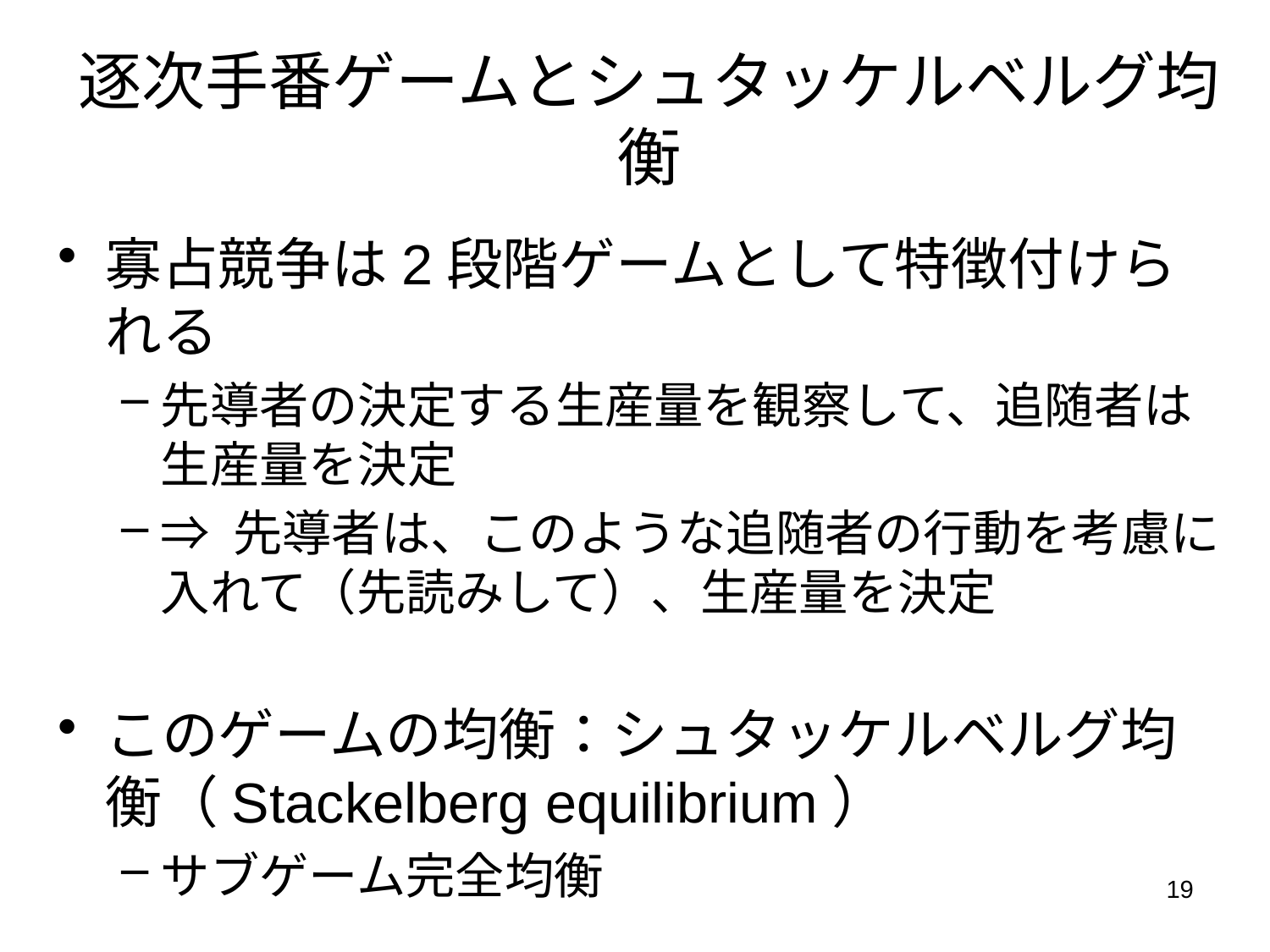

# 逐次手番ゲームとシュタッケルベルグ均衡
寡占競争は2段階ゲームとして特徴付けられる
先導者の決定する生産量を観察して、追随者は生産量を決定
⇒ 先導者は、このような追随者の行動を考慮に入れて（先読みして）、生産量を決定

このゲームの均衡：シュタッケルベルグ均衡（Stackelberg equilibrium）
サブゲーム完全均衡
19